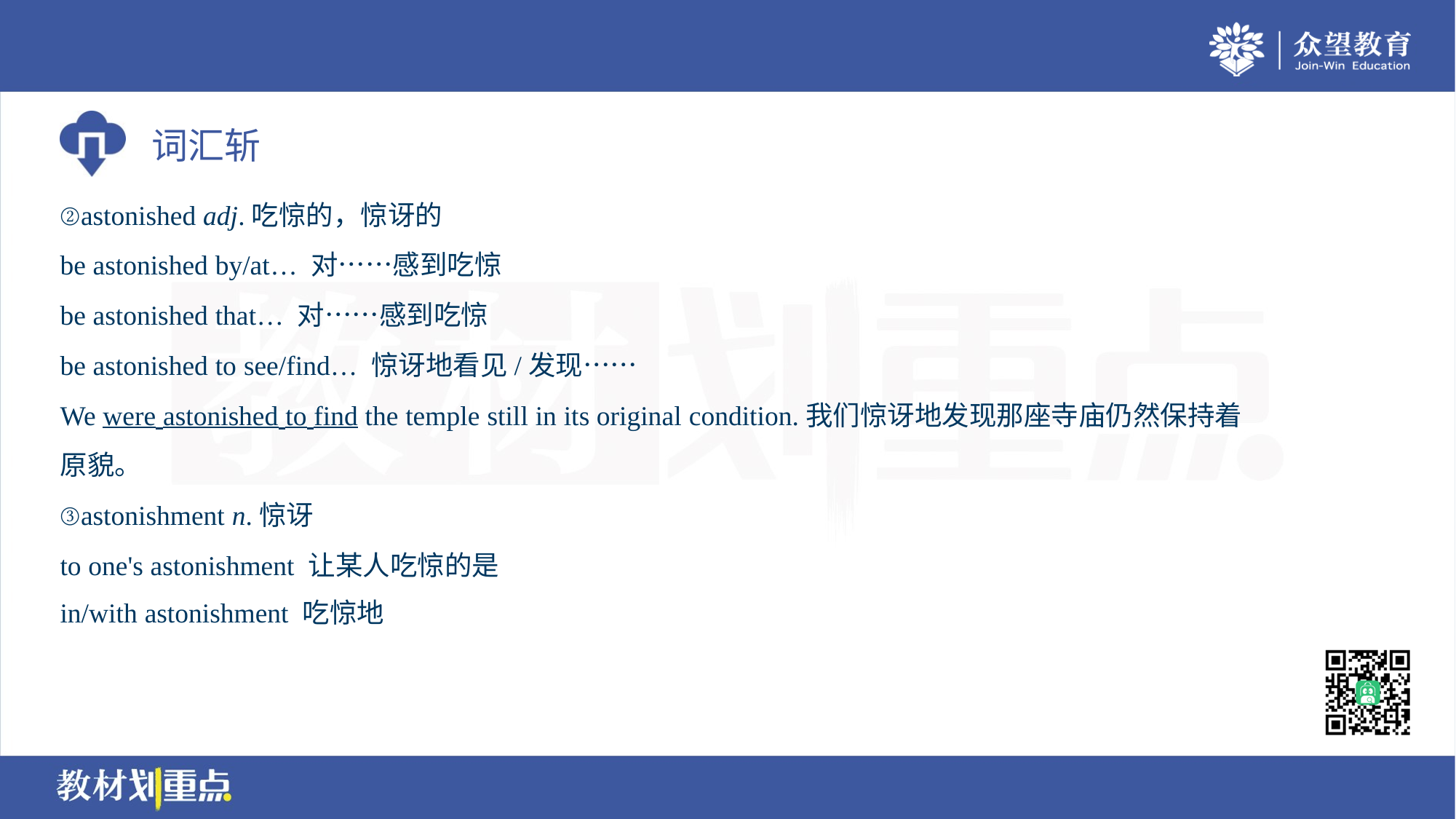

②astonished adj.吃惊的，惊讶的
be astonished by/at… 对……感到吃惊
be astonished that… 对……感到吃惊
be astonished to see/find… 惊讶地看见/发现……
We were astonished to find the temple still in its original condition.我们惊讶地发现那座寺庙仍然保持着
原貌。
③astonishment n.惊讶
to one's astonishment 让某人吃惊的是
in/with astonishment 吃惊地